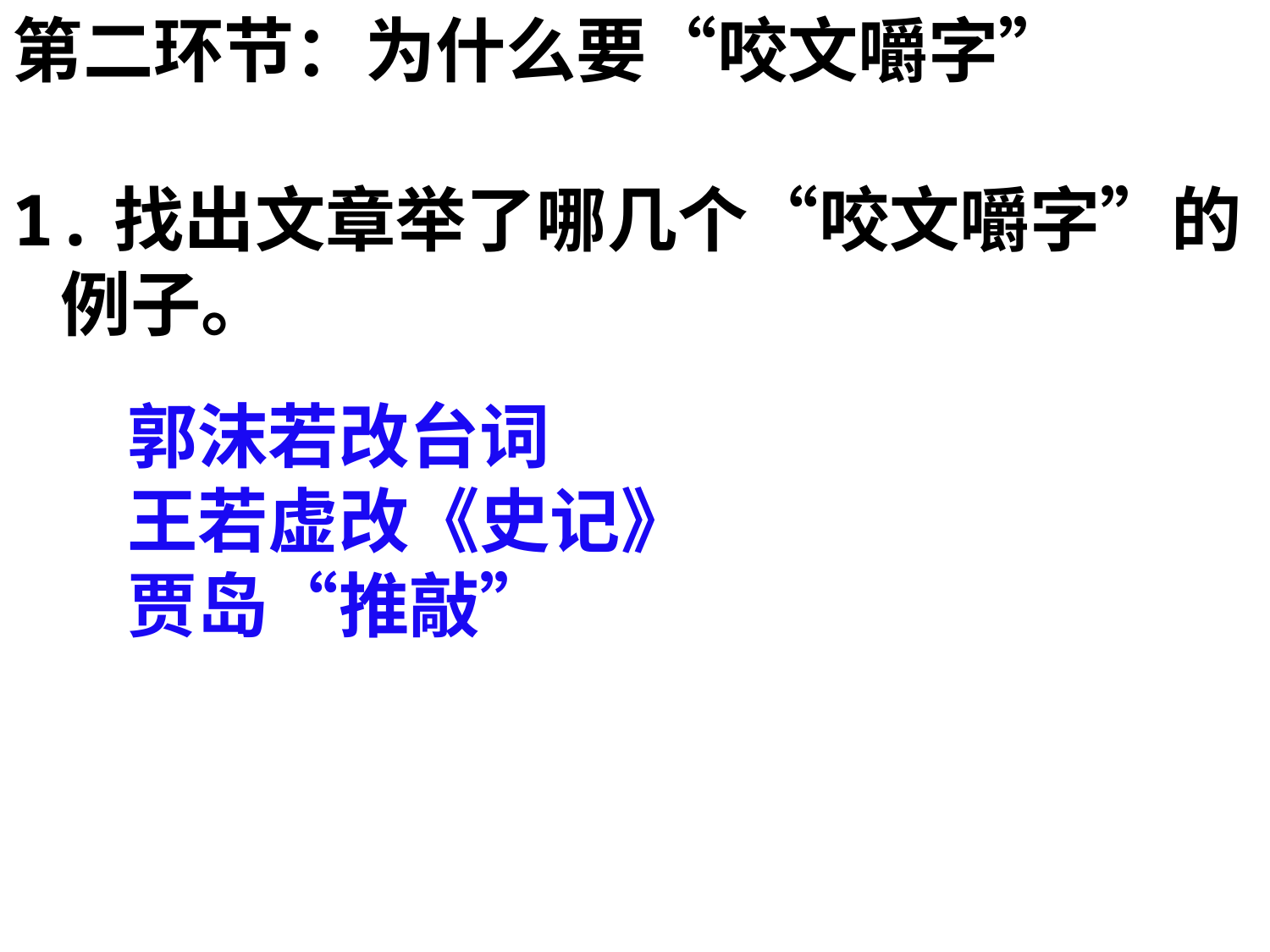

第二环节：为什么要“咬文嚼字”

1.找出文章举了哪几个“咬文嚼字”的例子。
郭沫若改台词
王若虚改《史记》
贾岛“推敲”